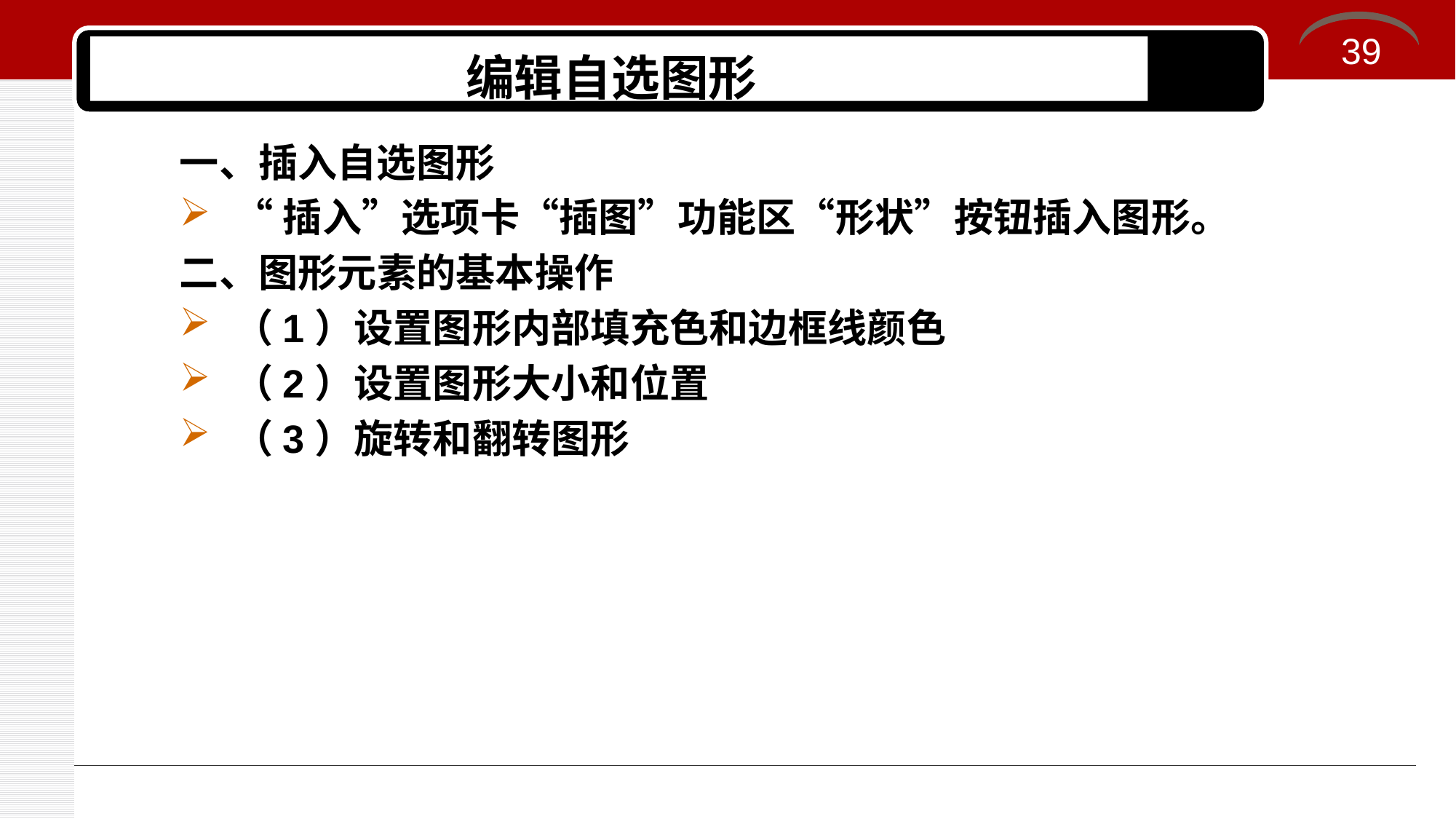

39
编辑自选图形
一、插入自选图形
“插入”选项卡“插图”功能区“形状”按钮插入图形。
二、图形元素的基本操作
（1）设置图形内部填充色和边框线颜色
（2）设置图形大小和位置
（3）旋转和翻转图形